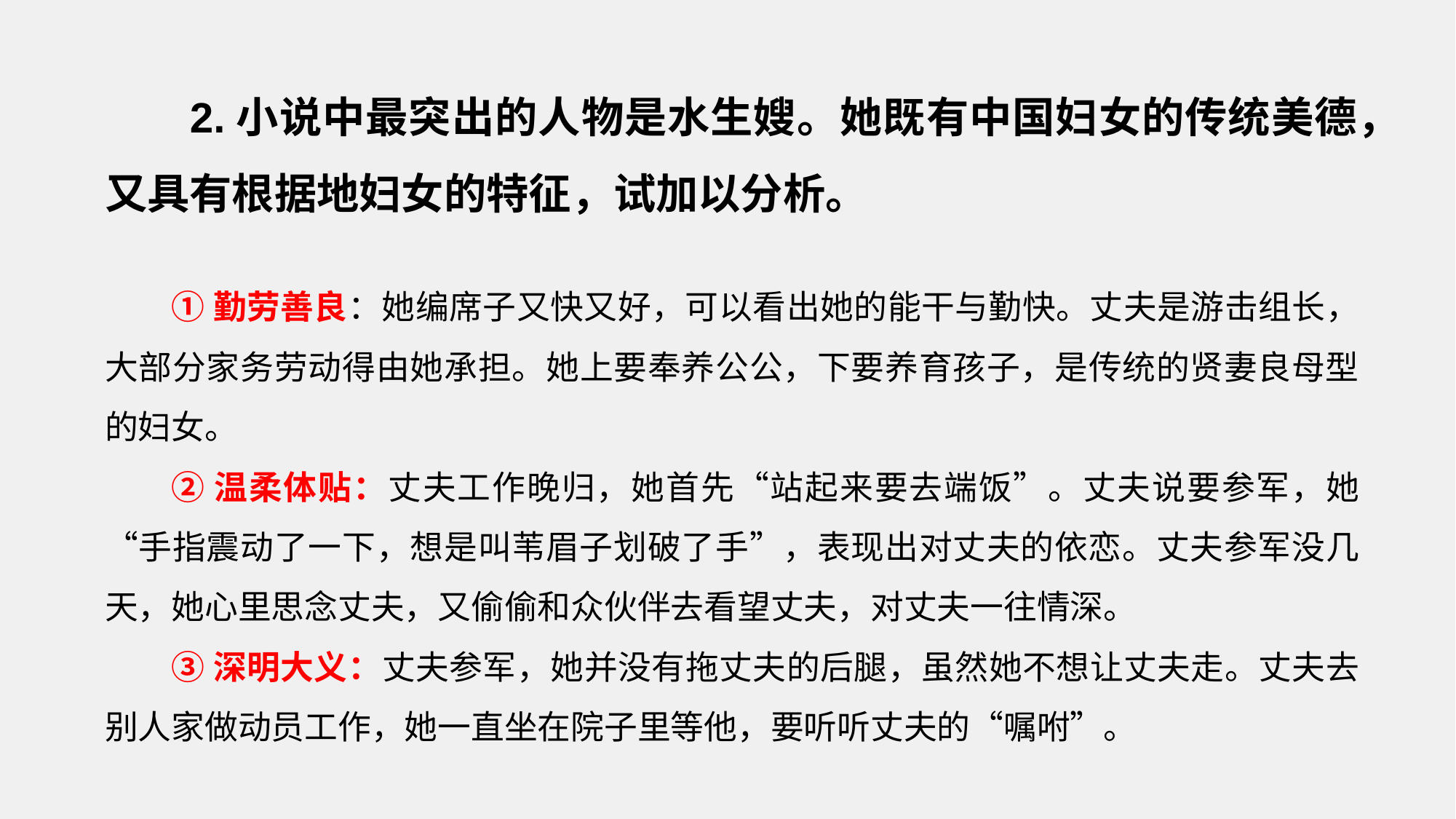

2.小说中最突出的人物是水生嫂。她既有中国妇女的传统美德，又具有根据地妇女的特征，试加以分析。
①勤劳善良：她编席子又快又好，可以看出她的能干与勤快。丈夫是游击组长，大部分家务劳动得由她承担。她上要奉养公公，下要养育孩子，是传统的贤妻良母型的妇女。
②温柔体贴：丈夫工作晚归，她首先“站起来要去端饭”。丈夫说要参军，她“手指震动了一下，想是叫苇眉子划破了手”，表现出对丈夫的依恋。丈夫参军没几天，她心里思念丈夫，又偷偷和众伙伴去看望丈夫，对丈夫一往情深。
③深明大义：丈夫参军，她并没有拖丈夫的后腿，虽然她不想让丈夫走。丈夫去别人家做动员工作，她一直坐在院子里等他，要听听丈夫的“嘱咐”。